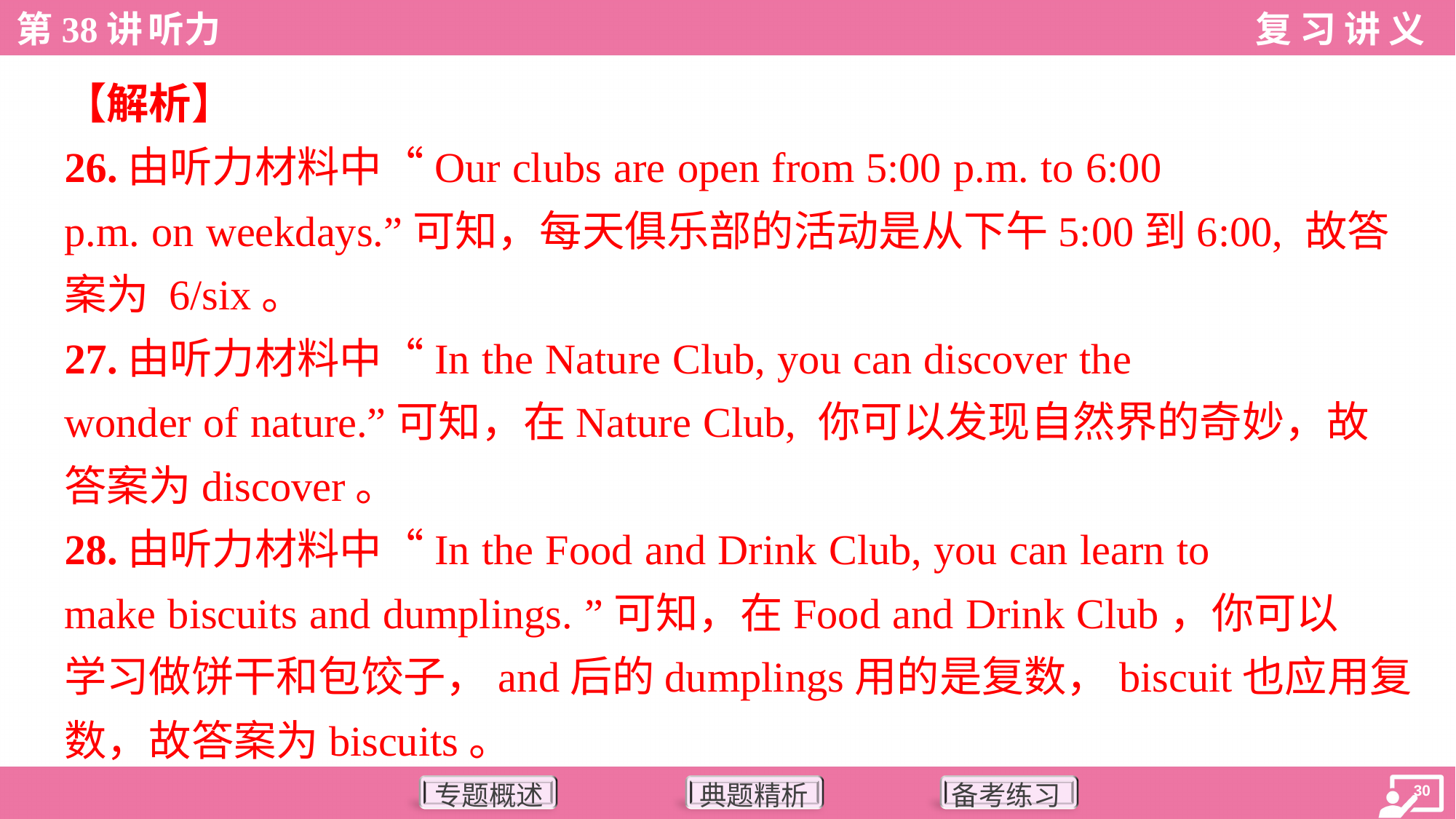

【解析】
26.由听力材料中“Our clubs are open from 5:00 p.m. to 6:00
p.m. on weekdays.”可知，每天俱乐部的活动是从下午5:00到6:00, 故答
案为 6/six。
27.由听力材料中“In the Nature Club, you can discover the
wonder of nature.”可知，在Nature Club, 你可以发现自然界的奇妙，故
答案为discover。
28.由听力材料中“In the Food and Drink Club, you can learn to
make biscuits and dumplings. ”可知，在Food and Drink Club，你可以
学习做饼干和包饺子，and后的dumplings用的是复数，biscuit也应用复
数，故答案为biscuits。